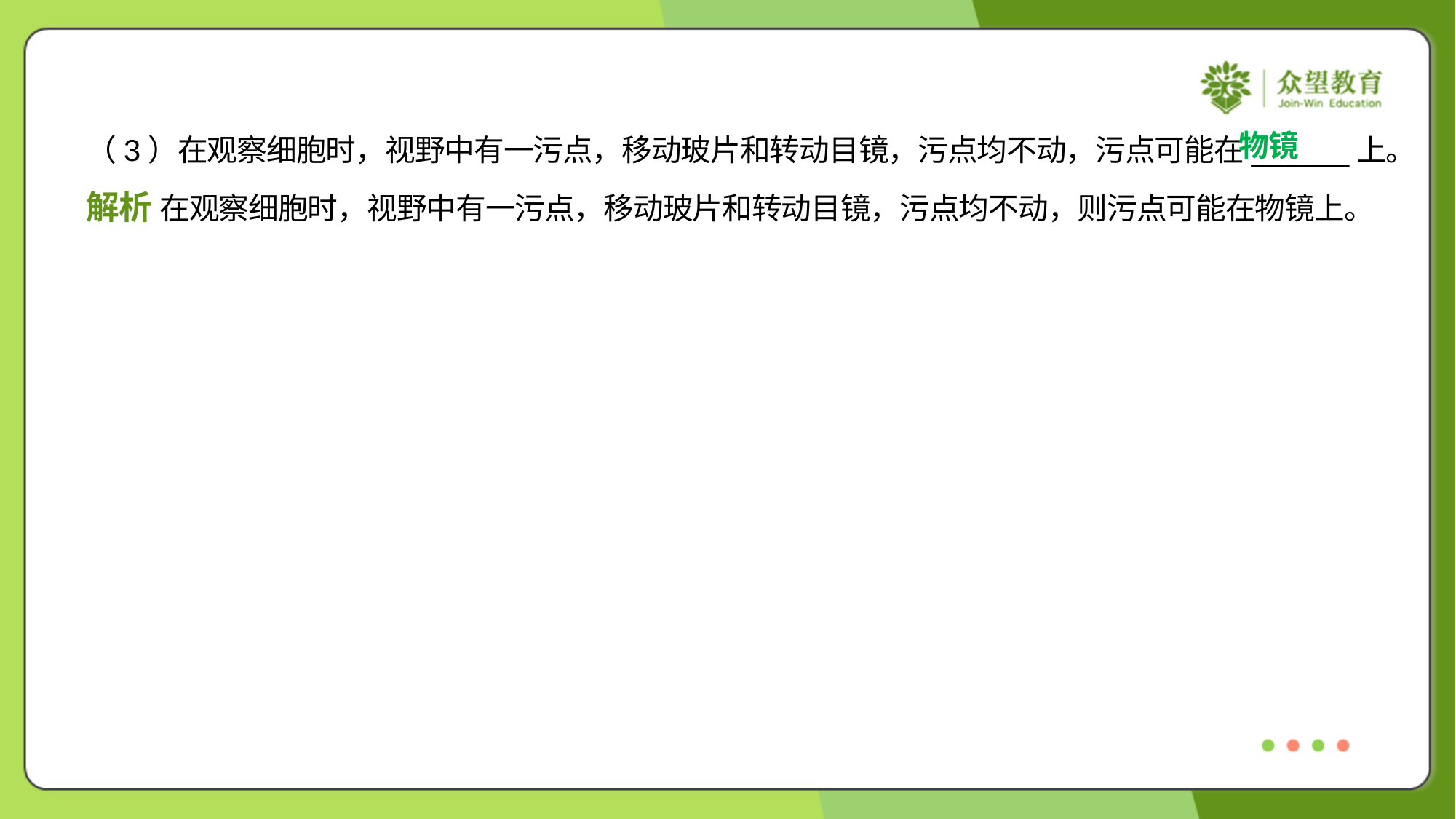

物镜
（3）在观察细胞时，视野中有一污点，移动玻片和转动目镜，污点均不动，污点可能在______上。
解析 在观察细胞时，视野中有一污点，移动玻片和转动目镜，污点均不动，则污点可能在物镜上。